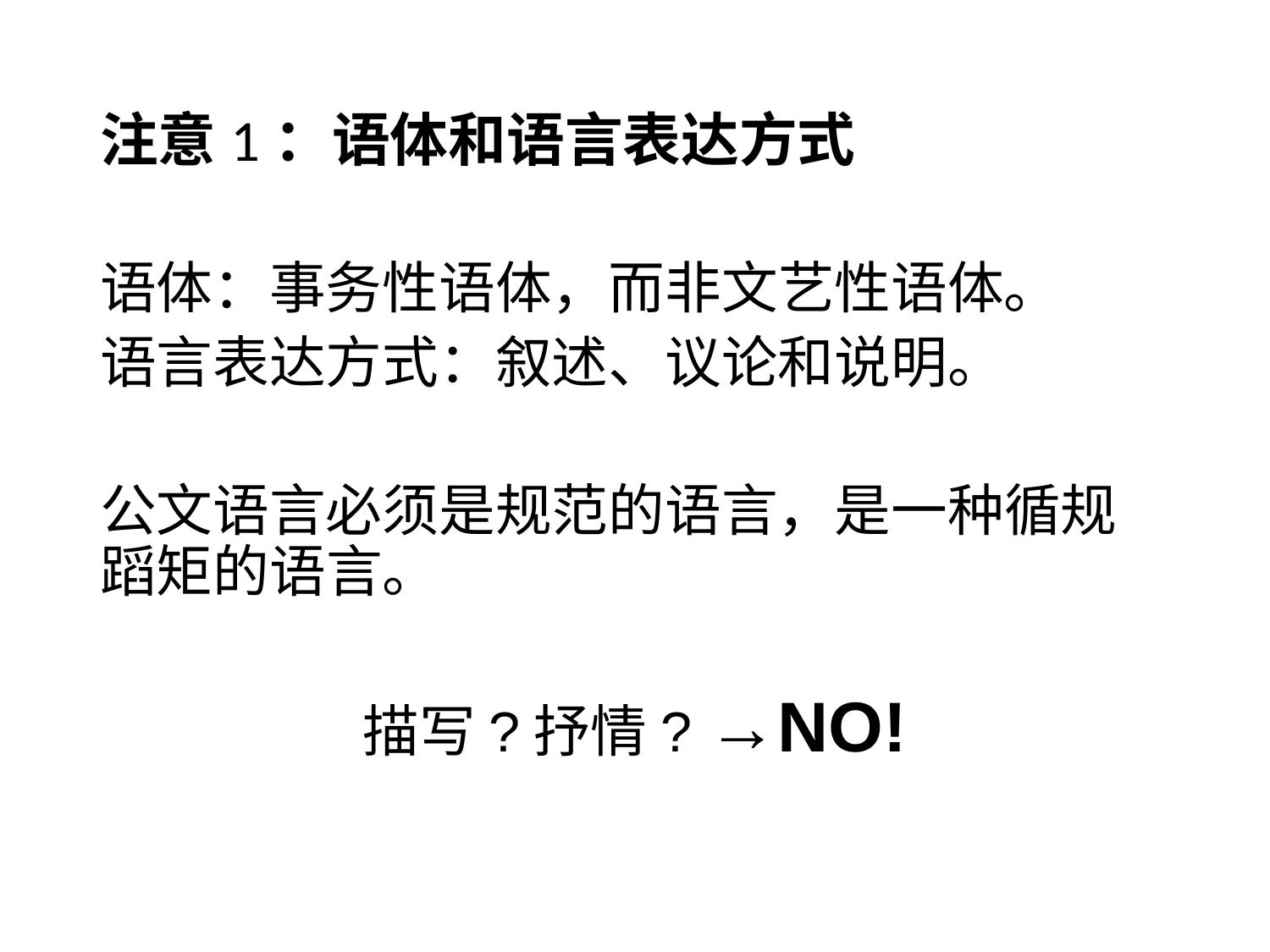

# 注意1：语体和语言表达方式
语体：事务性语体，而非文艺性语体。
语言表达方式：叙述、议论和说明。

公文语言必须是规范的语言，是一种循规蹈矩的语言。

描写?抒情? →NO!